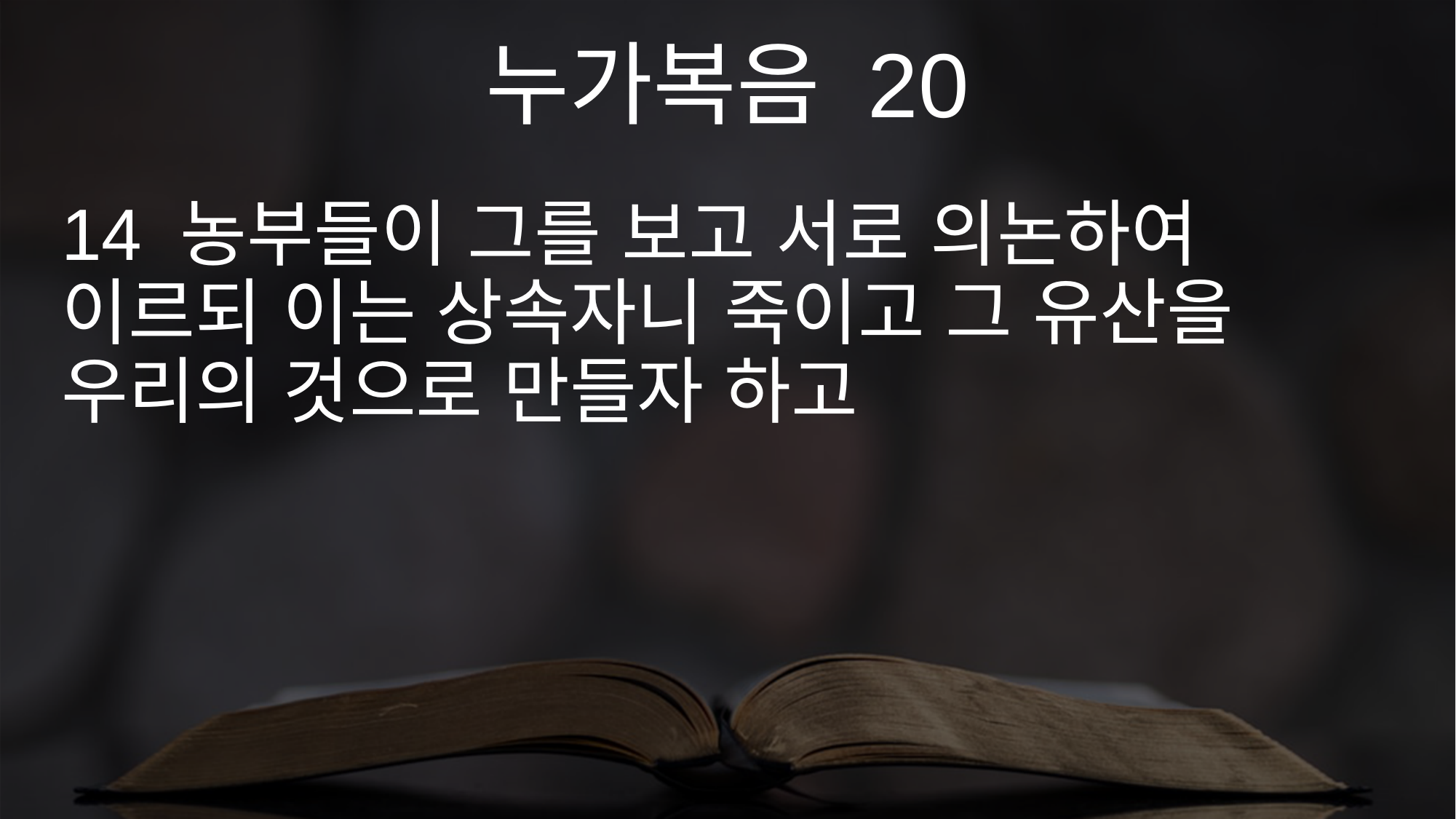

누가복음 20
14 농부들이 그를 보고 서로 의논하여 이르되 이는 상속자니 죽이고 그 유산을 우리의 것으로 만들자 하고